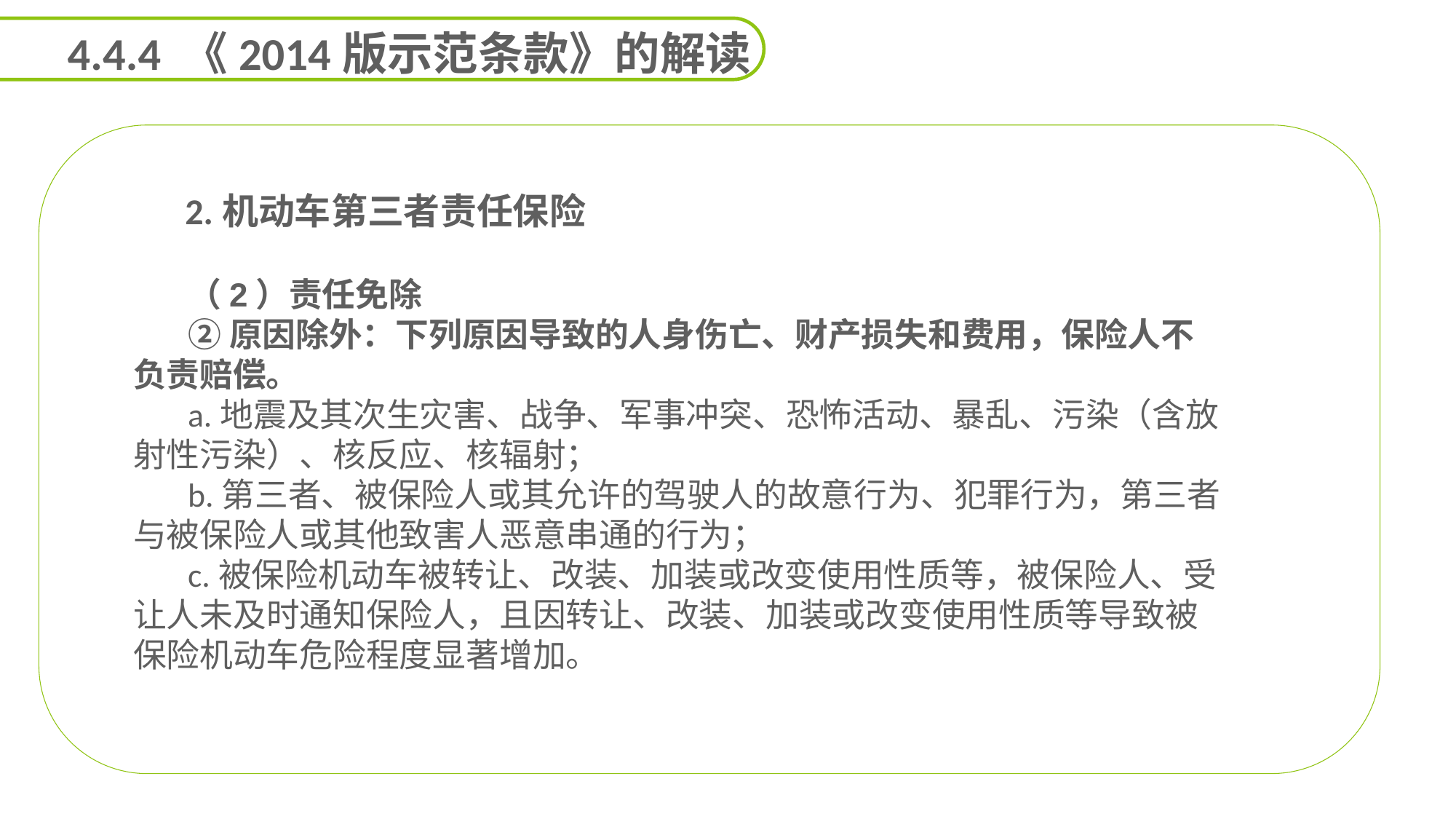

4.4.4 《2014版示范条款》的解读

     2.机动车第三者责任保险

（2）责任免除
②原因除外：下列原因导致的人身伤亡、财产损失和费用，保险人不负责赔偿。
a.地震及其次生灾害、战争、军事冲突、恐怖活动、暴乱、污染（含放射性污染）、核反应、核辐射；
b.第三者、被保险人或其允许的驾驶人的故意行为、犯罪行为，第三者与被保险人或其他致害人恶意串通的行为；
c.被保险机动车被转让、改装、加装或改变使用性质等，被保险人、受让人未及时通知保险人，且因转让、改装、加装或改变使用性质等导致被保险机动车危险程度显著增加。
能力
目标
延迟符